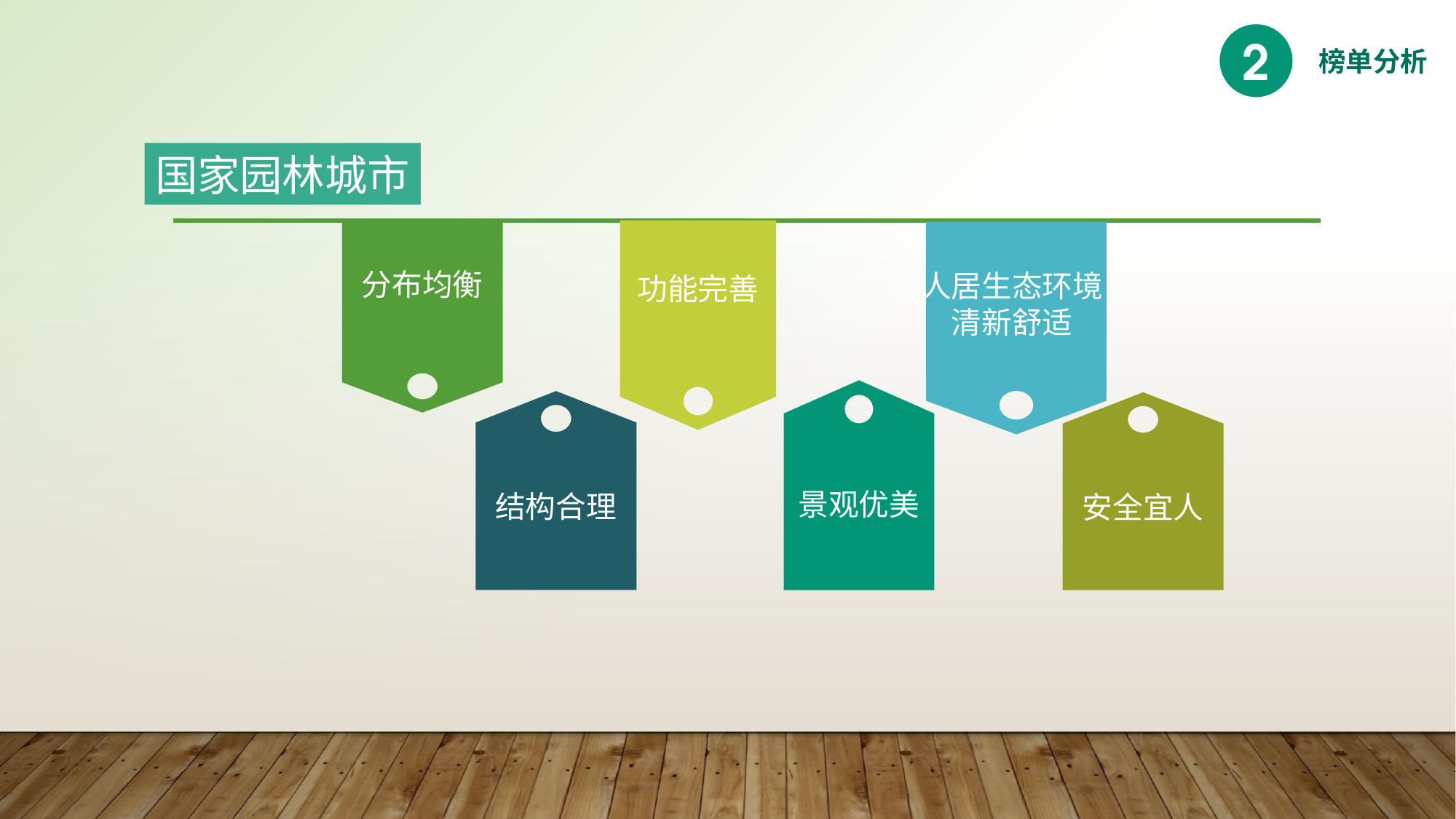

2
榜单分析
国家园林城市

分布均衡
人居生态环境
清新舒适
功能完善

景观优美
结构合理
安全宜人